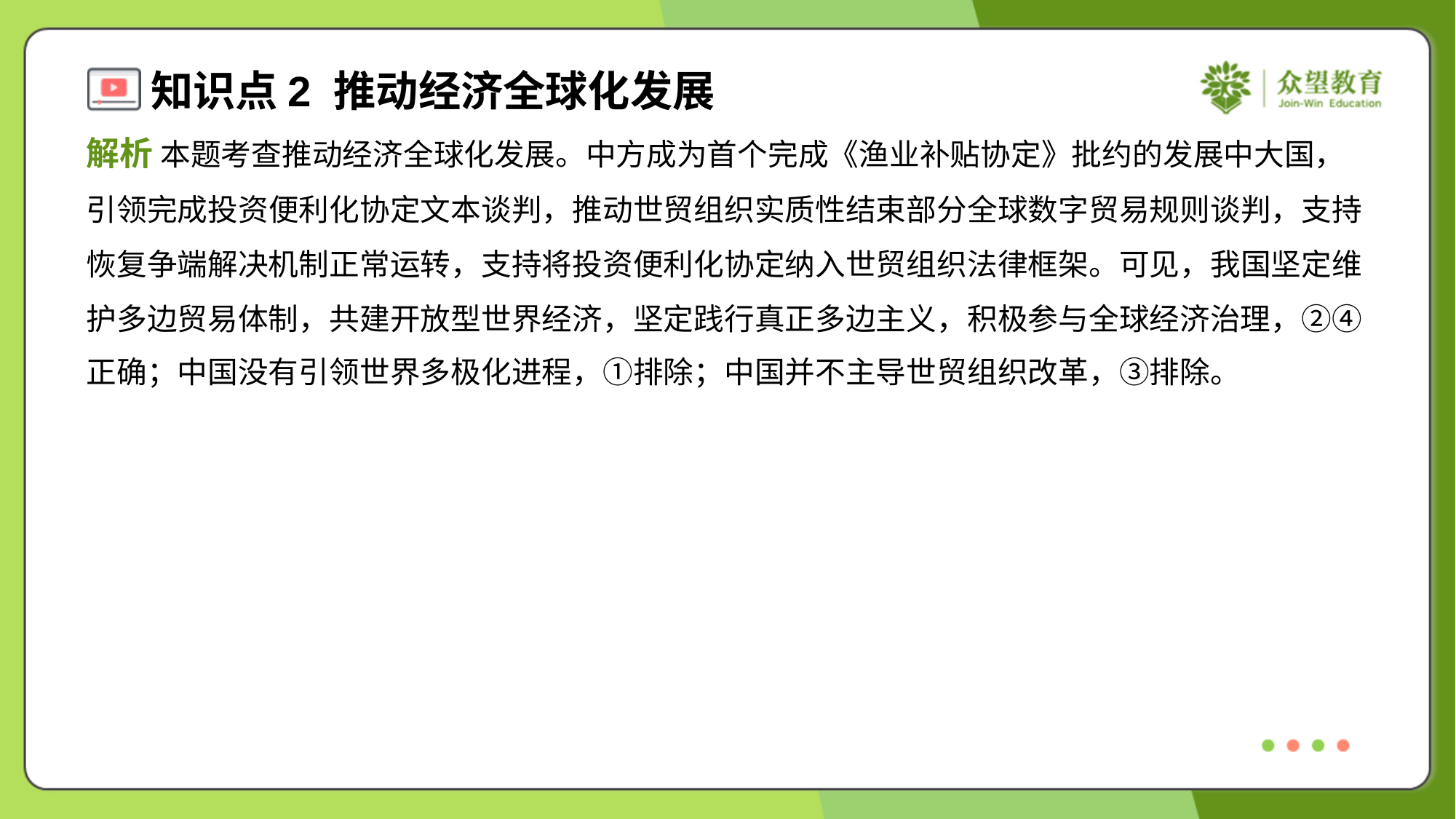

解析 本题考查推动经济全球化发展。中方成为首个完成《渔业补贴协定》批约的发展中大国，
引领完成投资便利化协定文本谈判，推动世贸组织实质性结束部分全球数字贸易规则谈判，支持
恢复争端解决机制正常运转，支持将投资便利化协定纳入世贸组织法律框架。可见，我国坚定维
护多边贸易体制，共建开放型世界经济，坚定践行真正多边主义，积极参与全球经济治理，②④
正确；中国没有引领世界多极化进程，①排除；中国并不主导世贸组织改革，③排除。